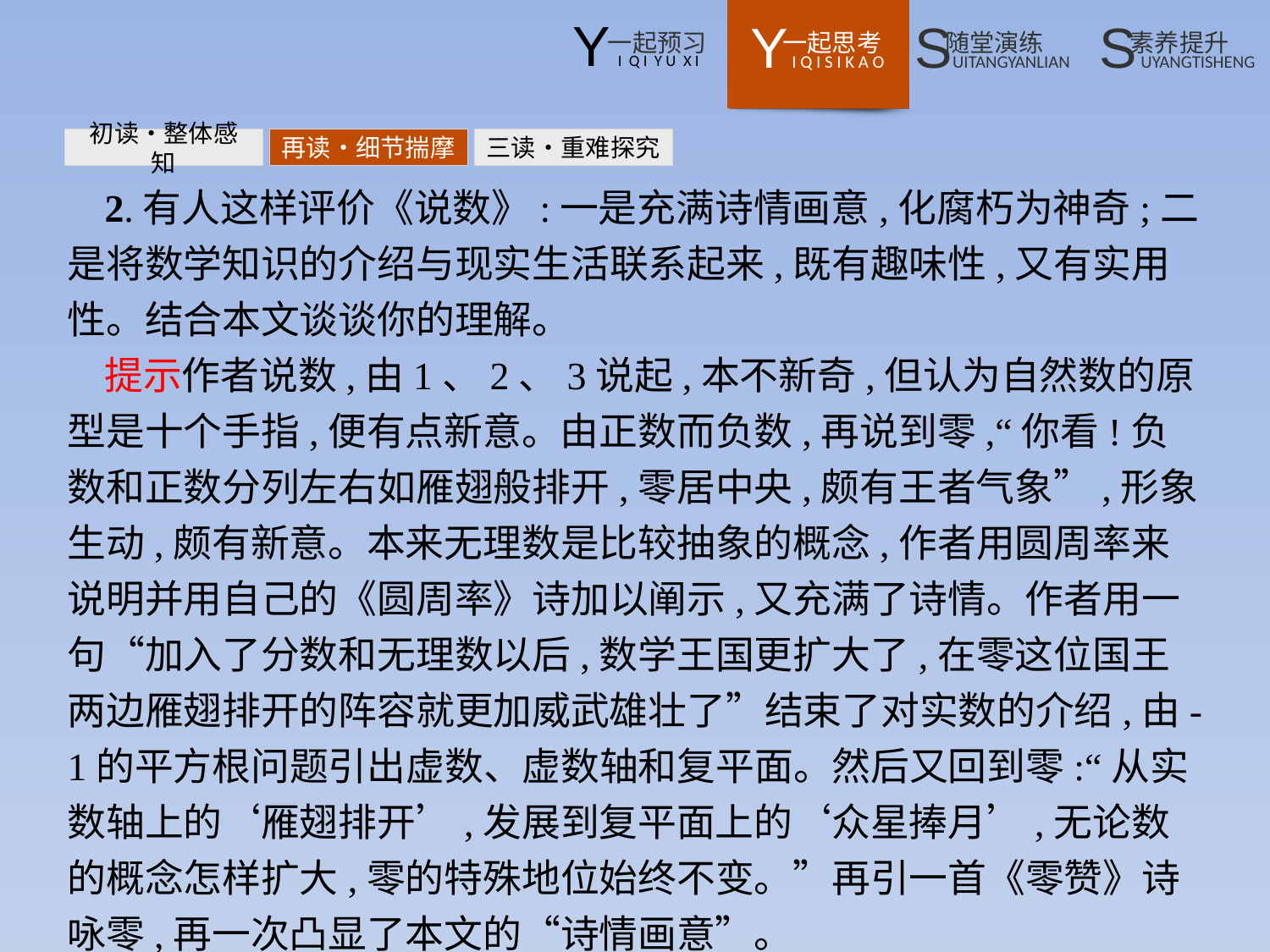

初读•整体感知
再读•细节揣摩
三读•重难探究
2.有人这样评价《说数》:一是充满诗情画意,化腐朽为神奇;二是将数学知识的介绍与现实生活联系起来,既有趣味性,又有实用性。结合本文谈谈你的理解。
提示作者说数,由1、2、3说起,本不新奇,但认为自然数的原型是十个手指,便有点新意。由正数而负数,再说到零,“你看!负数和正数分列左右如雁翅般排开,零居中央,颇有王者气象”,形象生动,颇有新意。本来无理数是比较抽象的概念,作者用圆周率来说明并用自己的《圆周率》诗加以阐示,又充满了诗情。作者用一句“加入了分数和无理数以后,数学王国更扩大了,在零这位国王两边雁翅排开的阵容就更加威武雄壮了”结束了对实数的介绍,由-1的平方根问题引出虚数、虚数轴和复平面。然后又回到零:“从实数轴上的‘雁翅排开’,发展到复平面上的‘众星捧月’,无论数的概念怎样扩大,零的特殊地位始终不变。”再引一首《零赞》诗咏零,再一次凸显了本文的“诗情画意”。